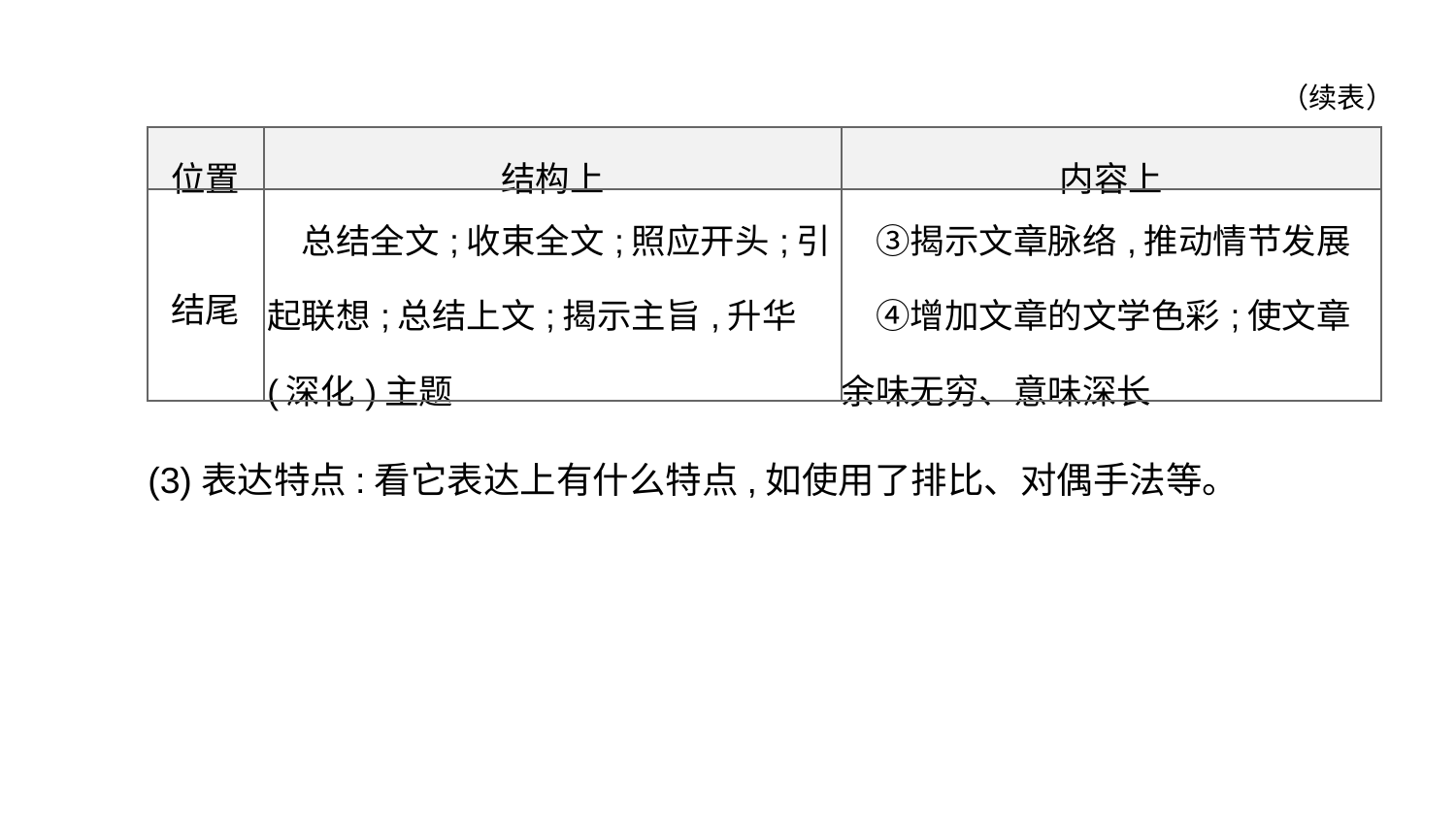

（续表）
| 位置 | 结构上 | 内容上 |
| --- | --- | --- |
| 结尾 | 总结全文;收束全文;照应开头;引起联想;总结上文;揭示主旨,升华(深化)主题 | ③揭示文章脉络,推动情节发展 　④增加文章的文学色彩;使文章余味无穷、意味深长 |
(3)表达特点:看它表达上有什么特点,如使用了排比、对偶手法等。